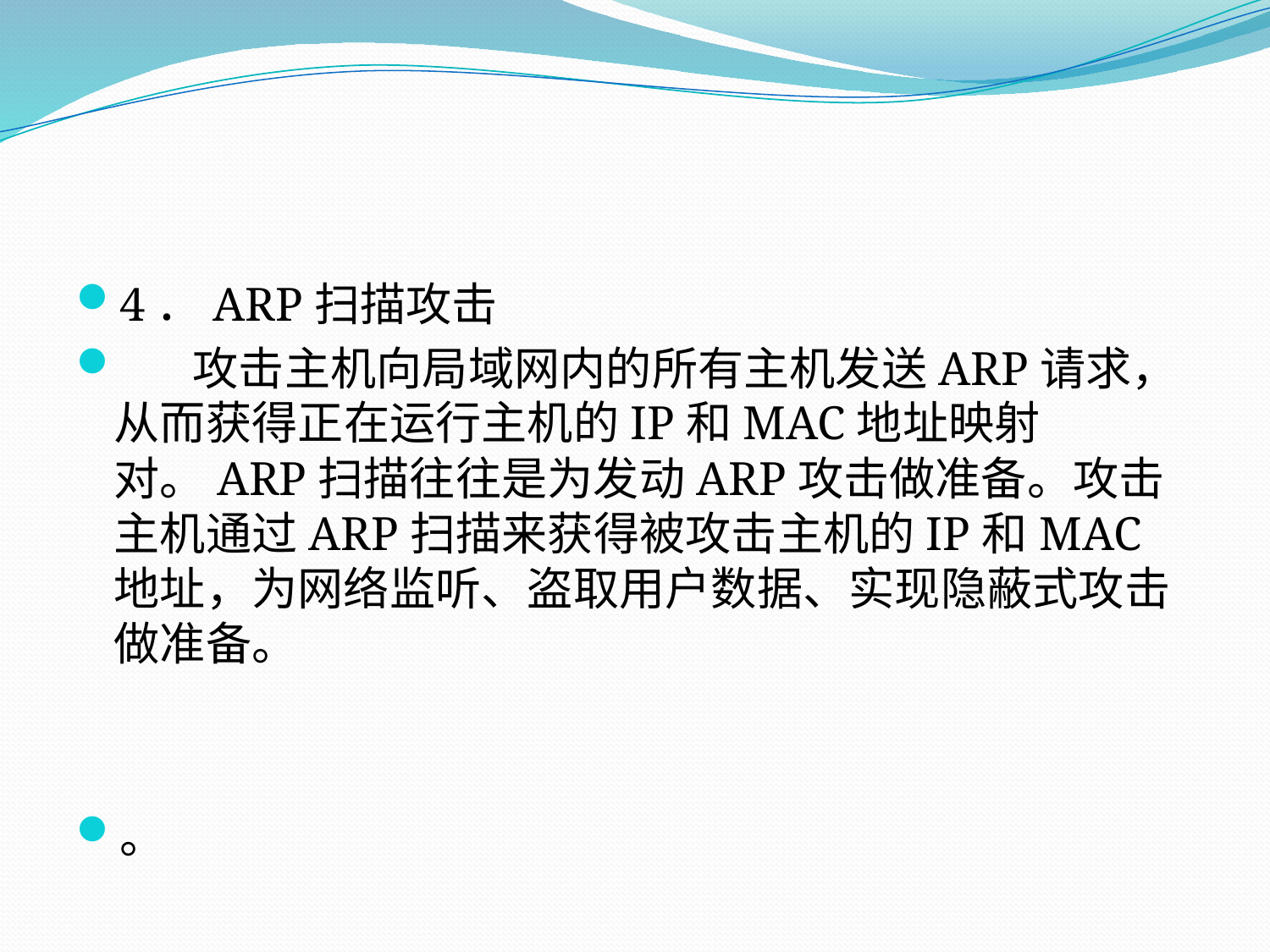

#
4．ARP扫描攻击
      攻击主机向局域网内的所有主机发送ARP请求，从而获得正在运行主机的IP和MAC地址映射对。ARP扫描往往是为发动ARP攻击做准备。攻击主机通过ARP扫描来获得被攻击主机的IP和MAC地址，为网络监听、盗取用户数据、实现隐蔽式攻击做准备。

。